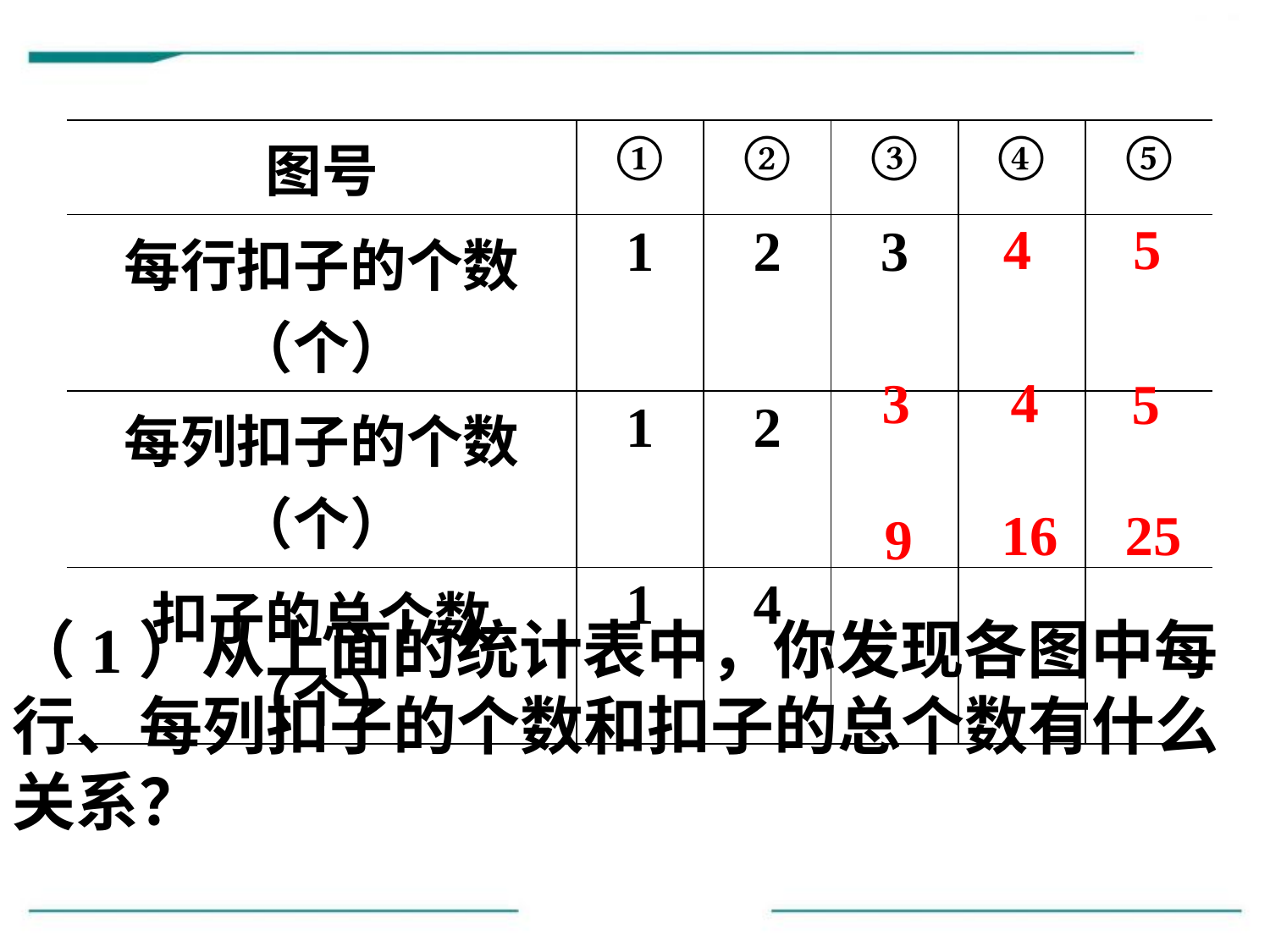

| 图号 | ① | ② | ③ | ④ | ⑤ |
| --- | --- | --- | --- | --- | --- |
| 每行扣子的个数（个） | 1 | 2 | 3 |  |  |
| 每列扣子的个数（个） | 1 | 2 |  |  |  |
| 扣子的总个数（个） | 1 | 4 |  |  |  |
4
5
4
3
5
16
25
9
（1）从上面的统计表中，你发现各图中每行、每列扣子的个数和扣子的总个数有什么关系？
扣子的总个数＝每行扣子的个数×每列扣子的个数